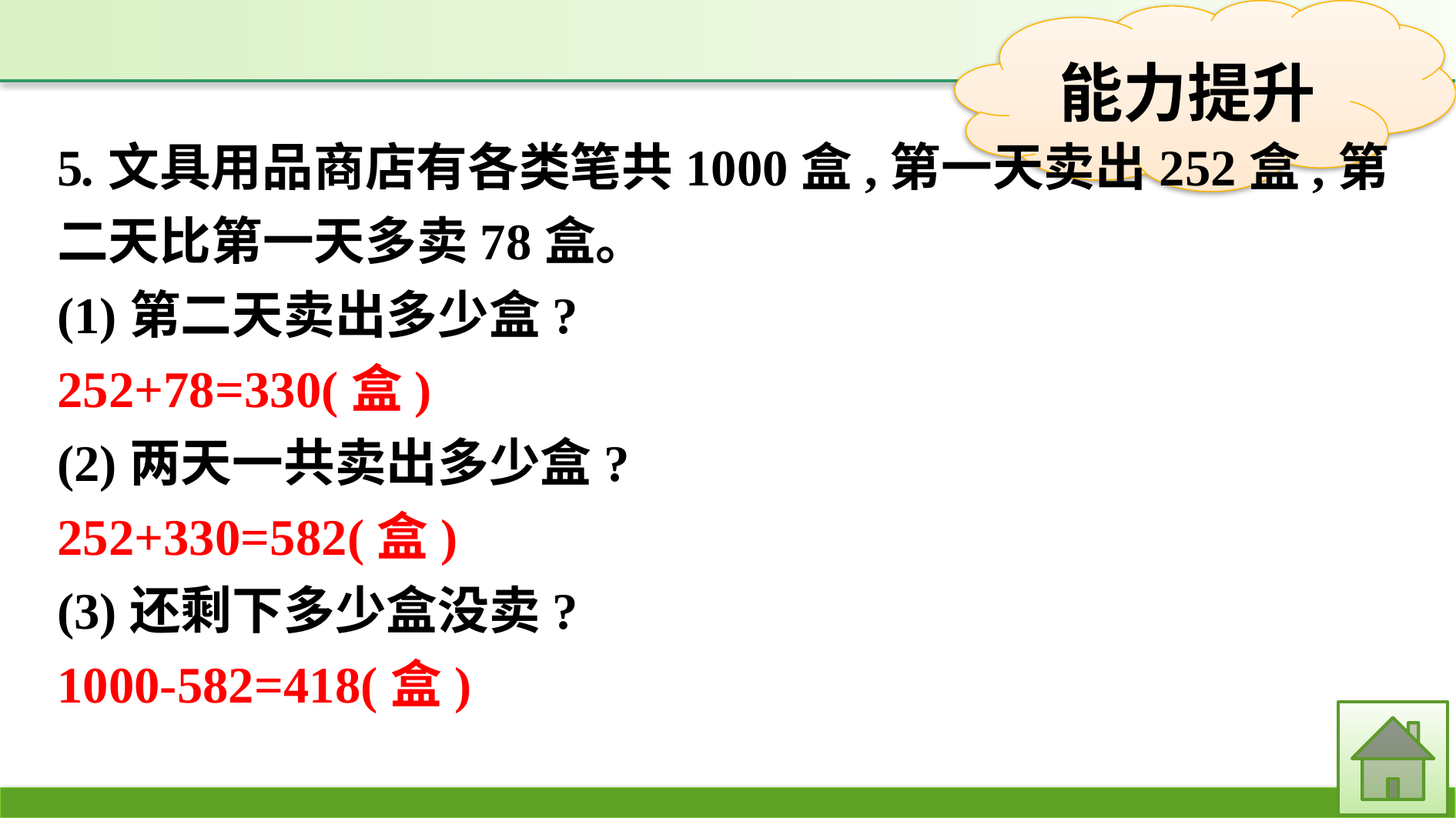

5.文具用品商店有各类笔共1000盒,第一天卖出252盒,第二天比第一天多卖78盒。
(1)第二天卖出多少盒?
252+78=330(盒)
(2)两天一共卖出多少盒?
252+330=582(盒)
(3)还剩下多少盒没卖?
1000-582=418(盒)